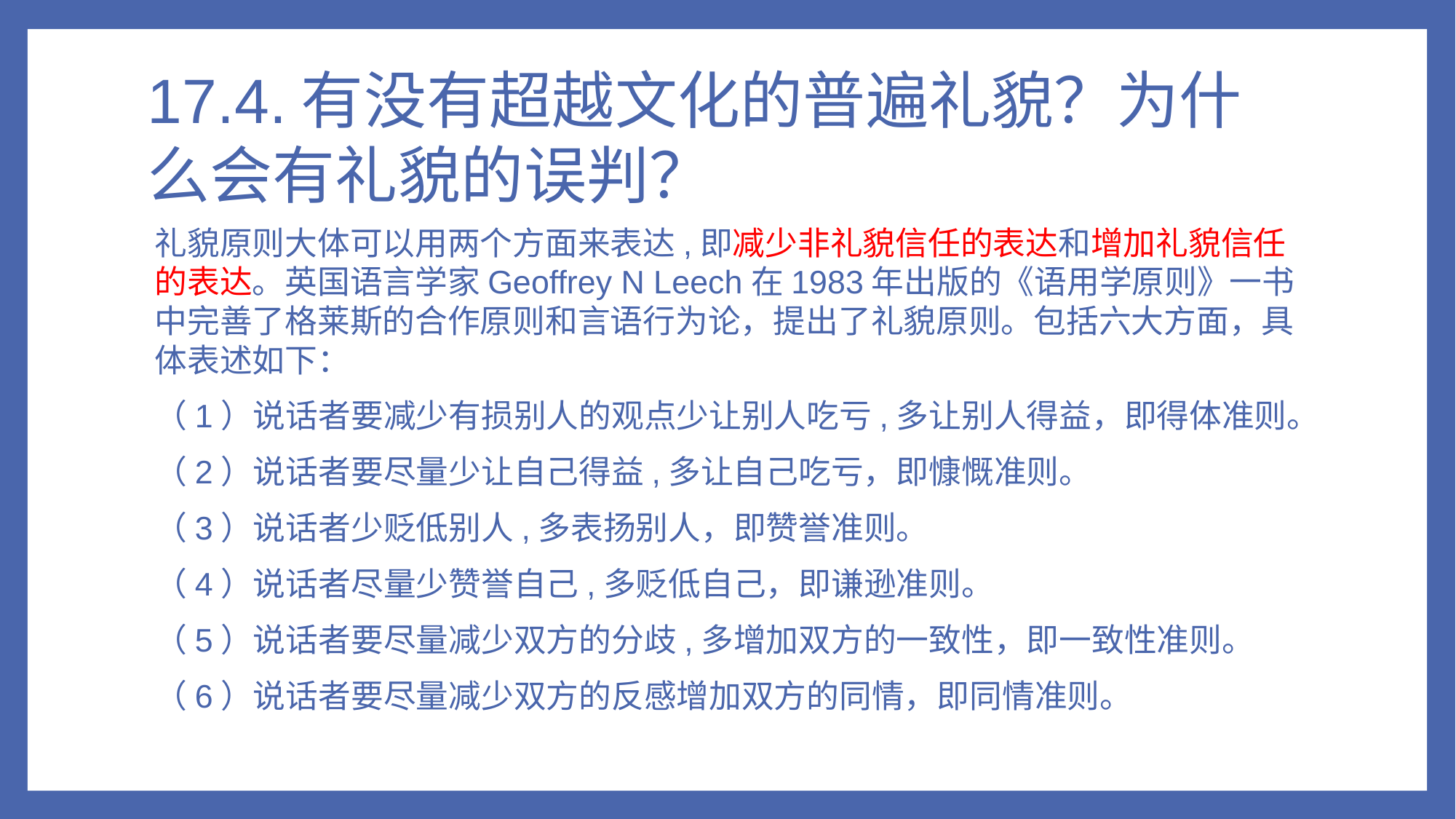

# 17.4.有没有超越文化的普遍礼貌？为什么会有礼貌的误判？
礼貌原则大体可以用两个方面来表达,即减少非礼貌信任的表达和增加礼貌信任的表达。英国语言学家Geoffrey N Leech在1983年出版的《语用学原则》一书中完善了格莱斯的合作原则和言语行为论，提出了礼貌原则。包括六大方面，具体表述如下：
（1）说话者要减少有损别人的观点少让别人吃亏,多让别人得益，即得体准则。
（2）说话者要尽量少让自己得益,多让自己吃亏，即慷慨准则。
（3）说话者少贬低别人,多表扬别人，即赞誉准则。
（4）说话者尽量少赞誉自己,多贬低自己，即谦逊准则。
（5）说话者要尽量减少双方的分歧,多增加双方的一致性，即一致性准则。
（6）说话者要尽量减少双方的反感增加双方的同情，即同情准则。